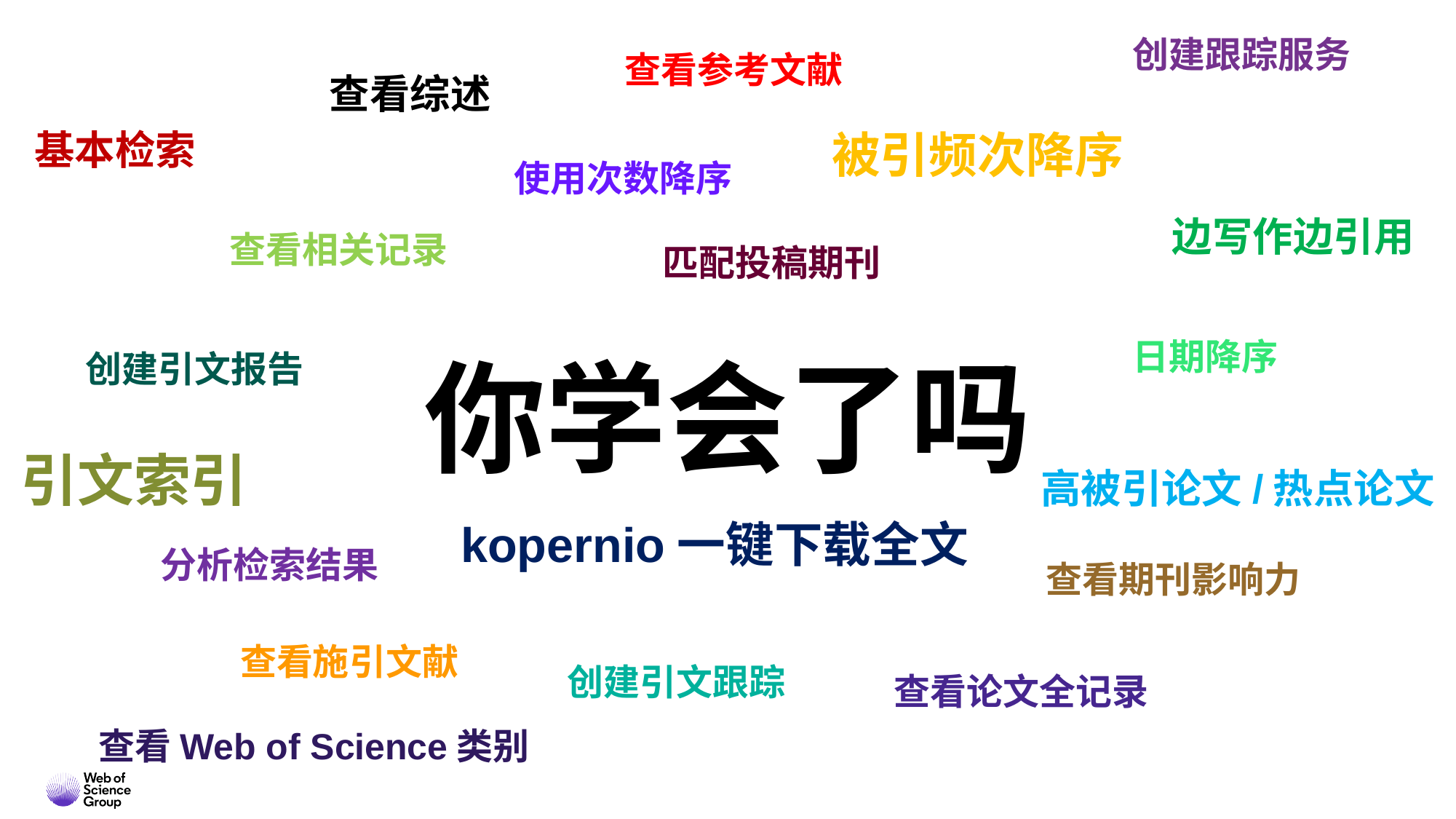

创建跟踪服务
查看参考文献
查看综述
基本检索
被引频次降序
使用次数降序
边写作边引用
查看相关记录
匹配投稿期刊
你学会了吗
Web of Science
日期降序
创建引文报告
引文索引
高被引论文/热点论文
kopernio一键下载全文
分析检索结果
查看期刊影响力
查看施引文献
创建引文跟踪
查看论文全记录
查看Web of Science类别